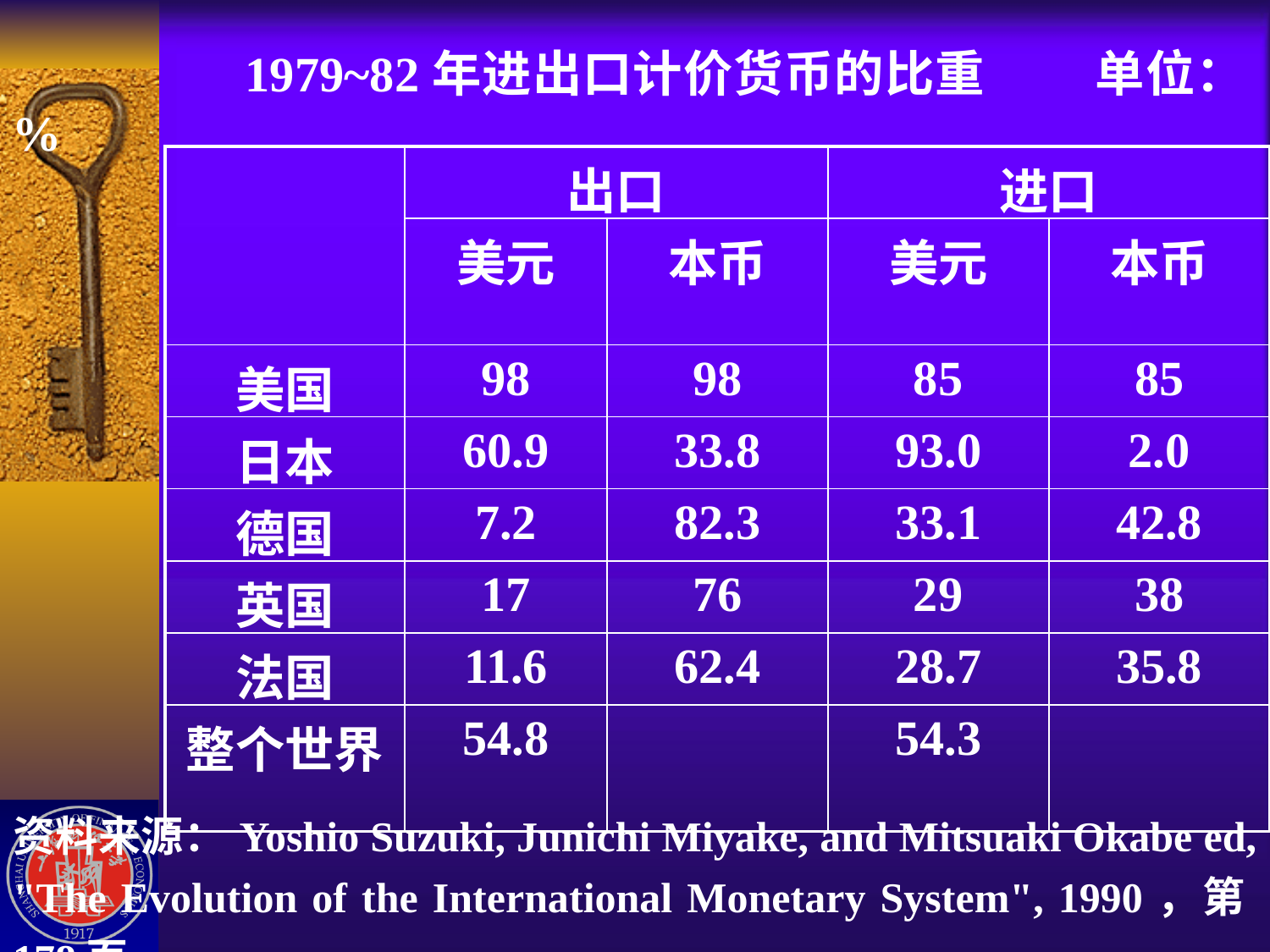

1979~82年进出口计价货币的比重         单位：%
|  | 出口 |  | 进口 |  |
| --- | --- | --- | --- | --- |
|  | 美元 | 本币 | 美元 | 本币 |
| 美国 | 98 | 98 | 85 | 85 |
| 日本 | 60.9 | 33.8 | 93.0 | 2.0 |
| 德国 | 7.2 | 82.3 | 33.1 | 42.8 |
| 英国 | 17 | 76 | 29 | 38 |
| 法国 | 11.6 | 62.4 | 28.7 | 35.8 |
| 整个世界 | 54.8 |  | 54.3 |  |
| 资料来源：Yoshio Suzuki, Junichi Miyake, and Mitsuaki Okabe ed, "The Evolution of the International Monetary System", 1990，第178页。 |
| --- |